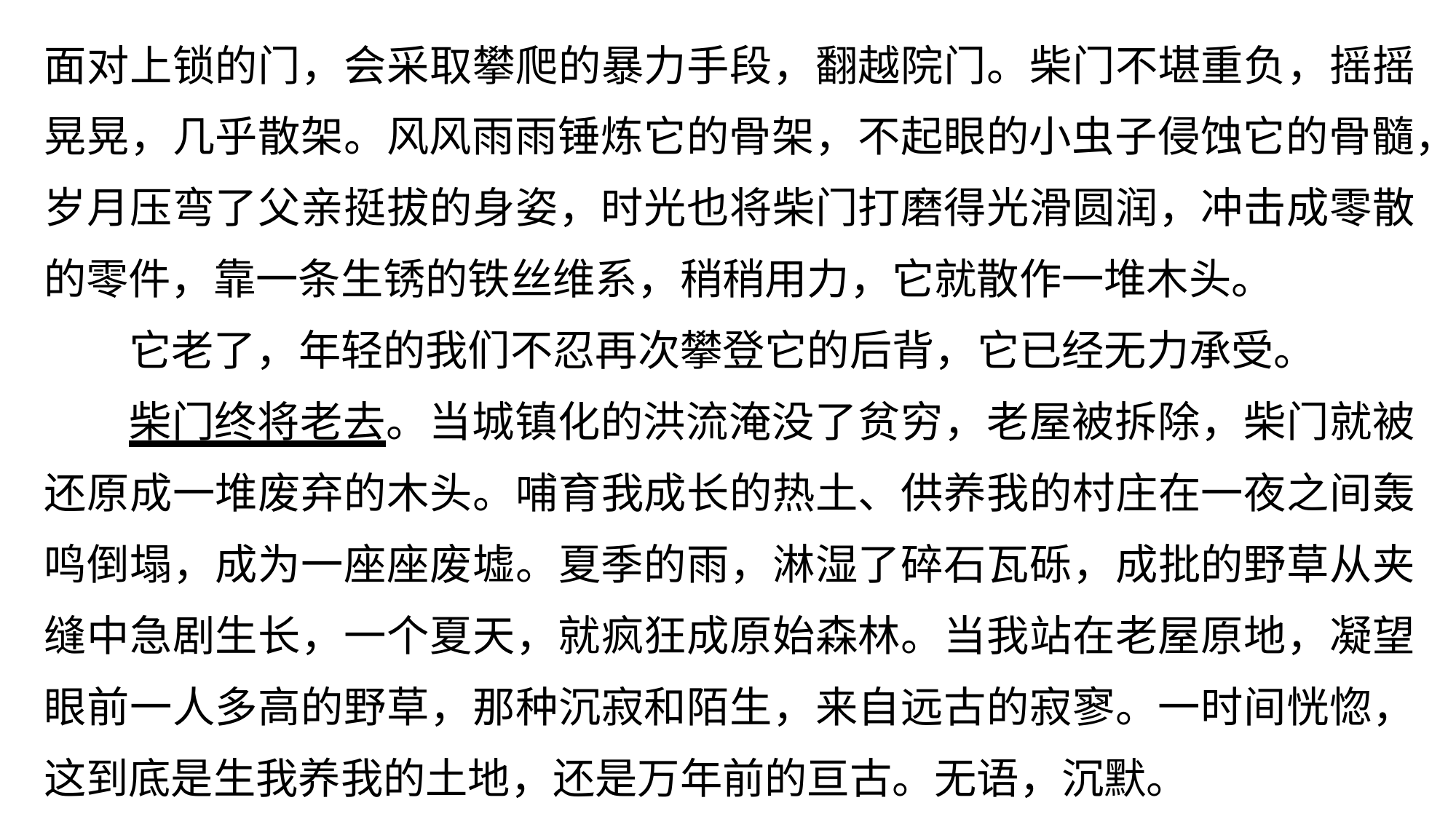

面对上锁的门，会采取攀爬的暴力手段，翻越院门。柴门不堪重负，摇摇晃晃，几乎散架。风风雨雨锤炼它的骨架，不起眼的小虫子侵蚀它的骨髓，岁月压弯了父亲挺拔的身姿，时光也将柴门打磨得光滑圆润，冲击成零散的零件，靠一条生锈的铁丝维系，稍稍用力，它就散作一堆木头。
它老了，年轻的我们不忍再次攀登它的后背，它已经无力承受。
柴门终将老去。当城镇化的洪流淹没了贫穷，老屋被拆除，柴门就被还原成一堆废弃的木头。哺育我成长的热土、供养我的村庄在一夜之间轰鸣倒塌，成为一座座废墟。夏季的雨，淋湿了碎石瓦砾，成批的野草从夹缝中急剧生长，一个夏天，就疯狂成原始森林。当我站在老屋原地，凝望眼前一人多高的野草，那种沉寂和陌生，来自远古的寂寥。一时间恍惚，这到底是生我养我的土地，还是万年前的亘古。无语，沉默。